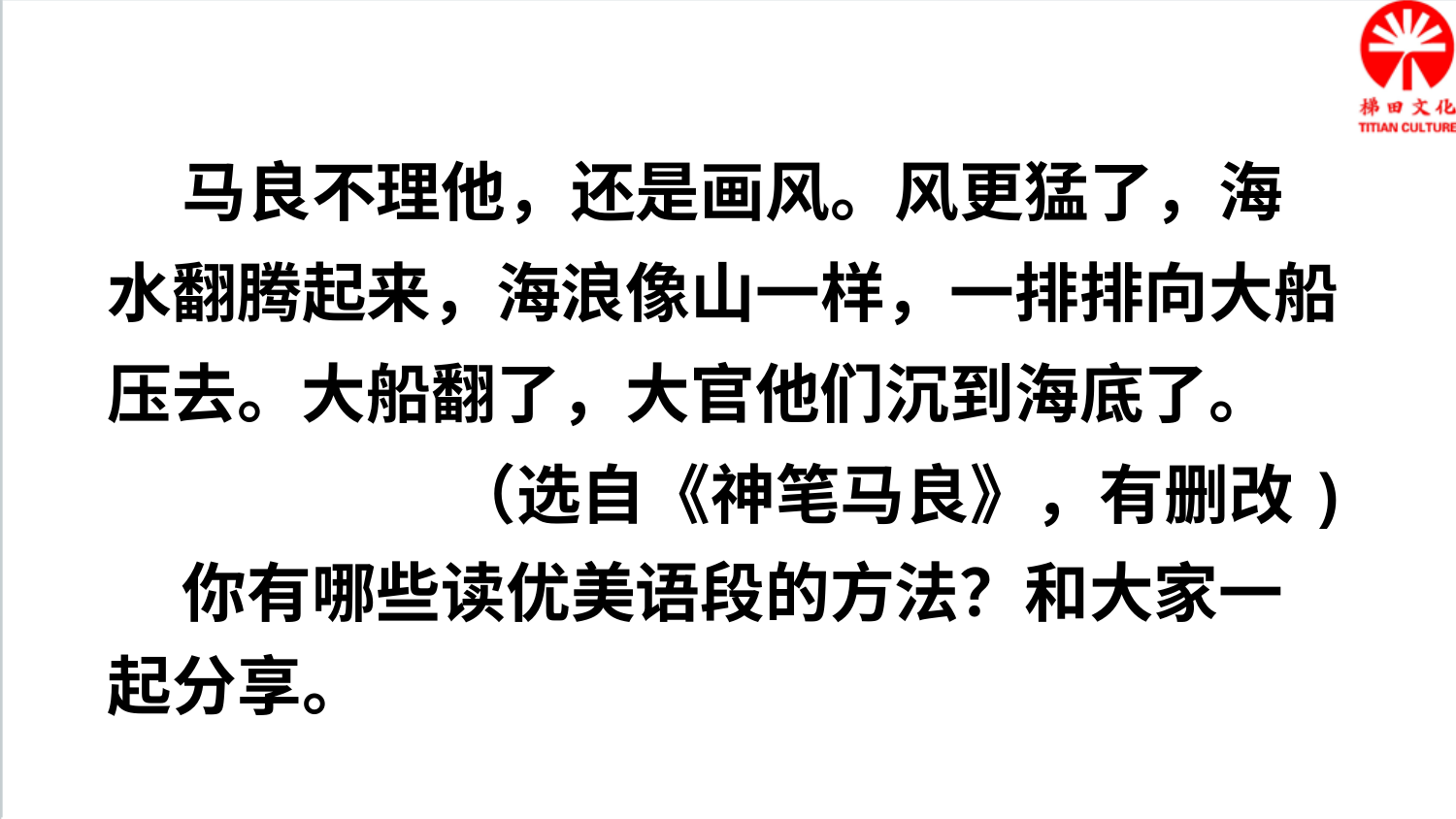

马良不理他，还是画风。风更猛了，海水翻腾起来，海浪像山一样，一排排向大船压去。大船翻了，大官他们沉到海底了。
（选自《神笔马良》，有删改)
    你有哪些读优美语段的方法？和大家一起分享。